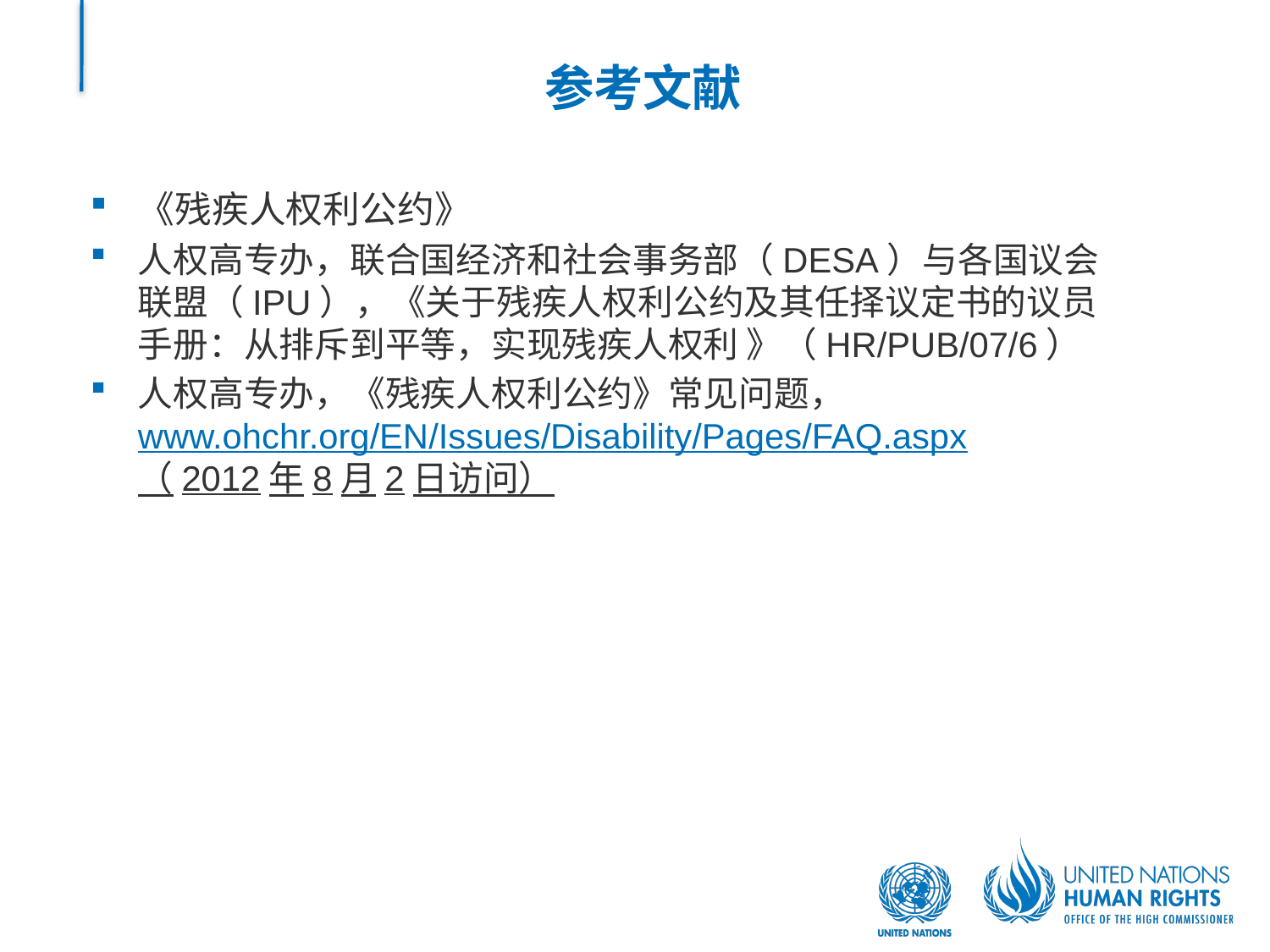

# 参考文献
《残疾人权利公约》
人权高专办，联合国经济和社会事务部（DESA）与各国议会联盟（IPU），《关于残疾人权利公约及其任择议定书的议员手册：从排斥到平等，实现残疾人权利 》（HR/PUB/07/6）
人权高专办，《残疾人权利公约》常见问题， www.ohchr.org/EN/Issues/Disability/Pages/FAQ.aspx （2012年8月2日访问）